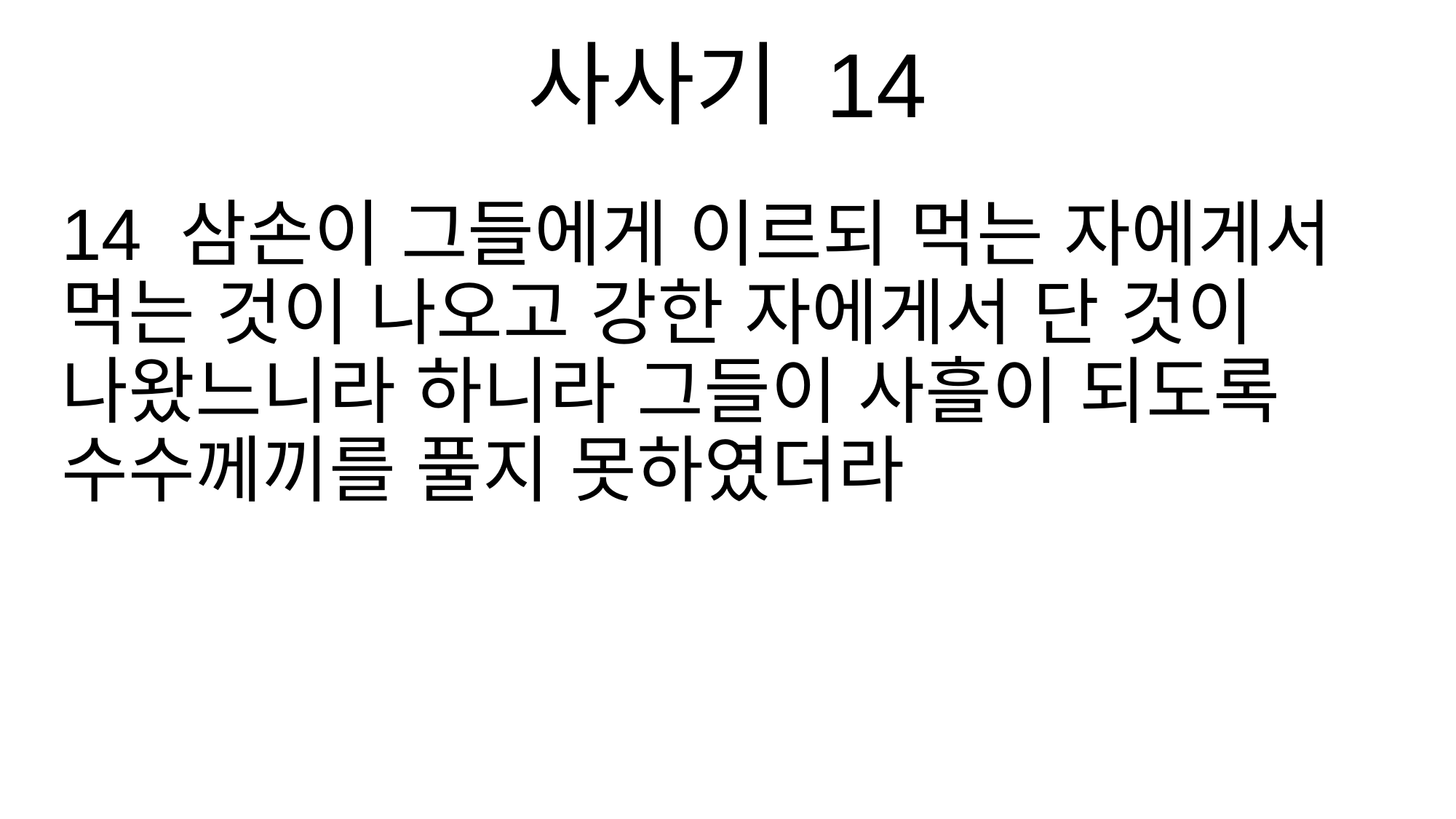

사사기 14
14 삼손이 그들에게 이르되 먹는 자에게서 먹는 것이 나오고 강한 자에게서 단 것이 나왔느니라 하니라 그들이 사흘이 되도록 수수께끼를 풀지 못하였더라